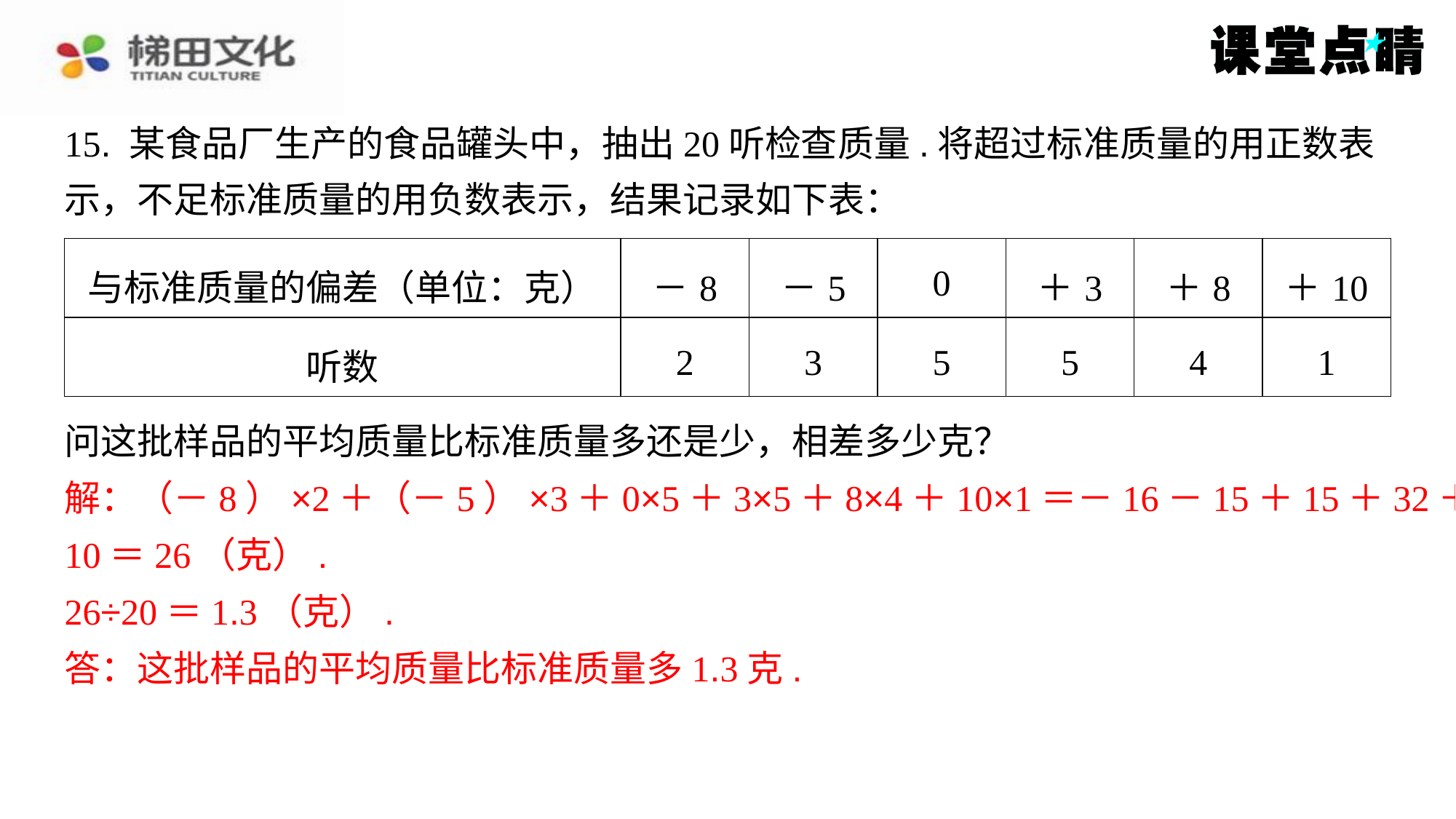

15. 某食品厂生产的食品罐头中，抽出20听检查质量.将超过标准质量的用正数表
示，不足标准质量的用负数表示，结果记录如下表：
| 与标准质量的偏差（单位：克） | －8 | －5 | 0 | ＋3 | ＋8 | ＋10 |
| --- | --- | --- | --- | --- | --- | --- |
| 听数 | 2 | 3 | 5 | 5 | 4 | 1 |
问这批样品的平均质量比标准质量多还是少，相差多少克？
解：（－8）×2＋（－5）×3＋0×5＋3×5＋8×4＋10×1＝－16－15＋15＋32＋
10＝26（克）.
26÷20＝1.3（克）.
答：这批样品的平均质量比标准质量多1.3克.
解：（－8）×2＋（－5）×3＋0×5＋3×5＋8×4＋10×1＝－16－15＋15＋32＋
10＝26（克）.
26÷20＝1.3（克）.
答：这批样品的平均质量比标准质量多1.3克.